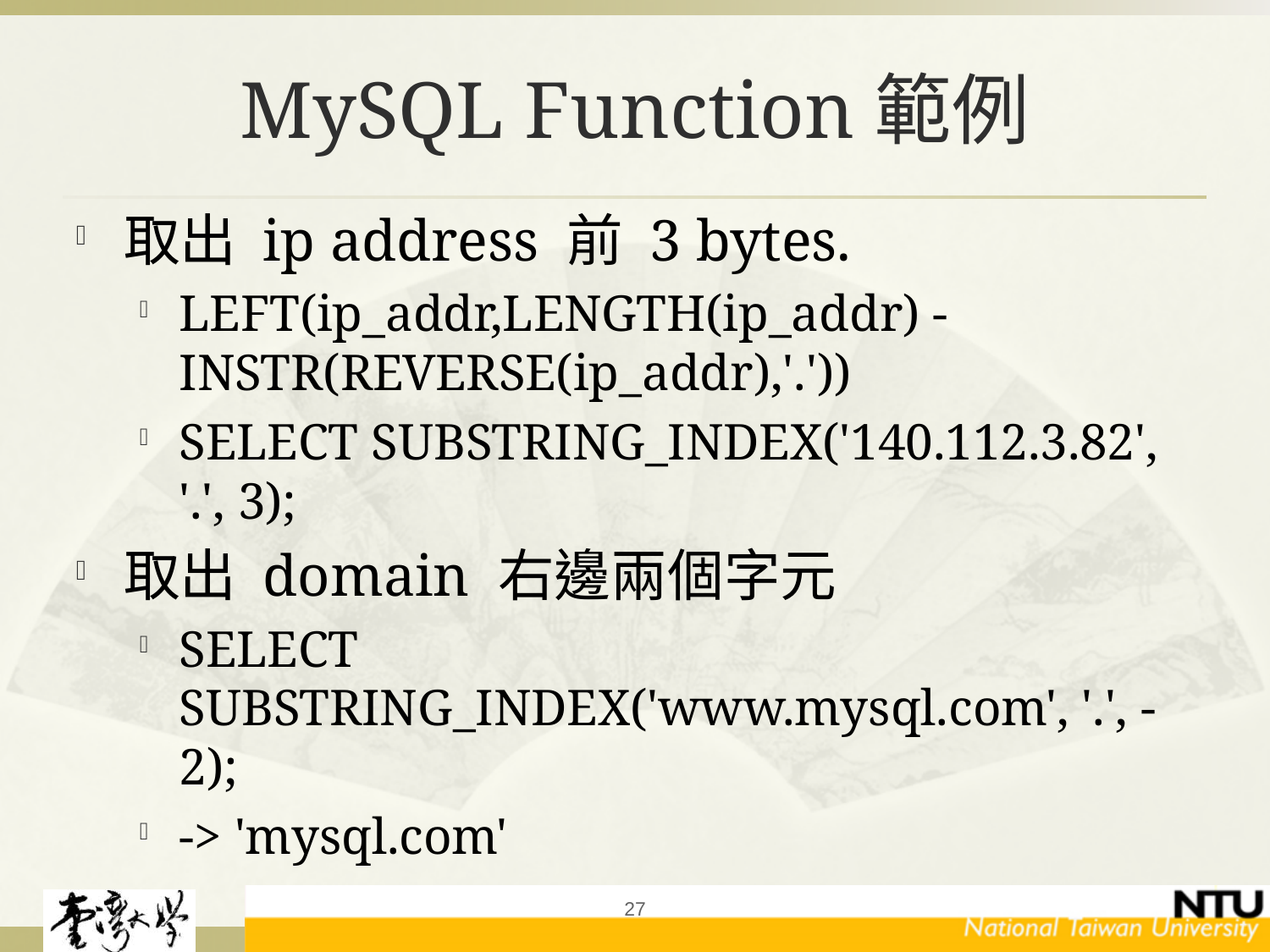

# MySQL Function範例
取出 ip address 前 3 bytes.
LEFT(ip_addr,LENGTH(ip_addr) - INSTR(REVERSE(ip_addr),'.'))
SELECT SUBSTRING_INDEX('140.112.3.82', '.', 3);
取出 domain 右邊兩個字元
SELECT SUBSTRING_INDEX('www.mysql.com', '.', -2);
-> 'mysql.com'

27